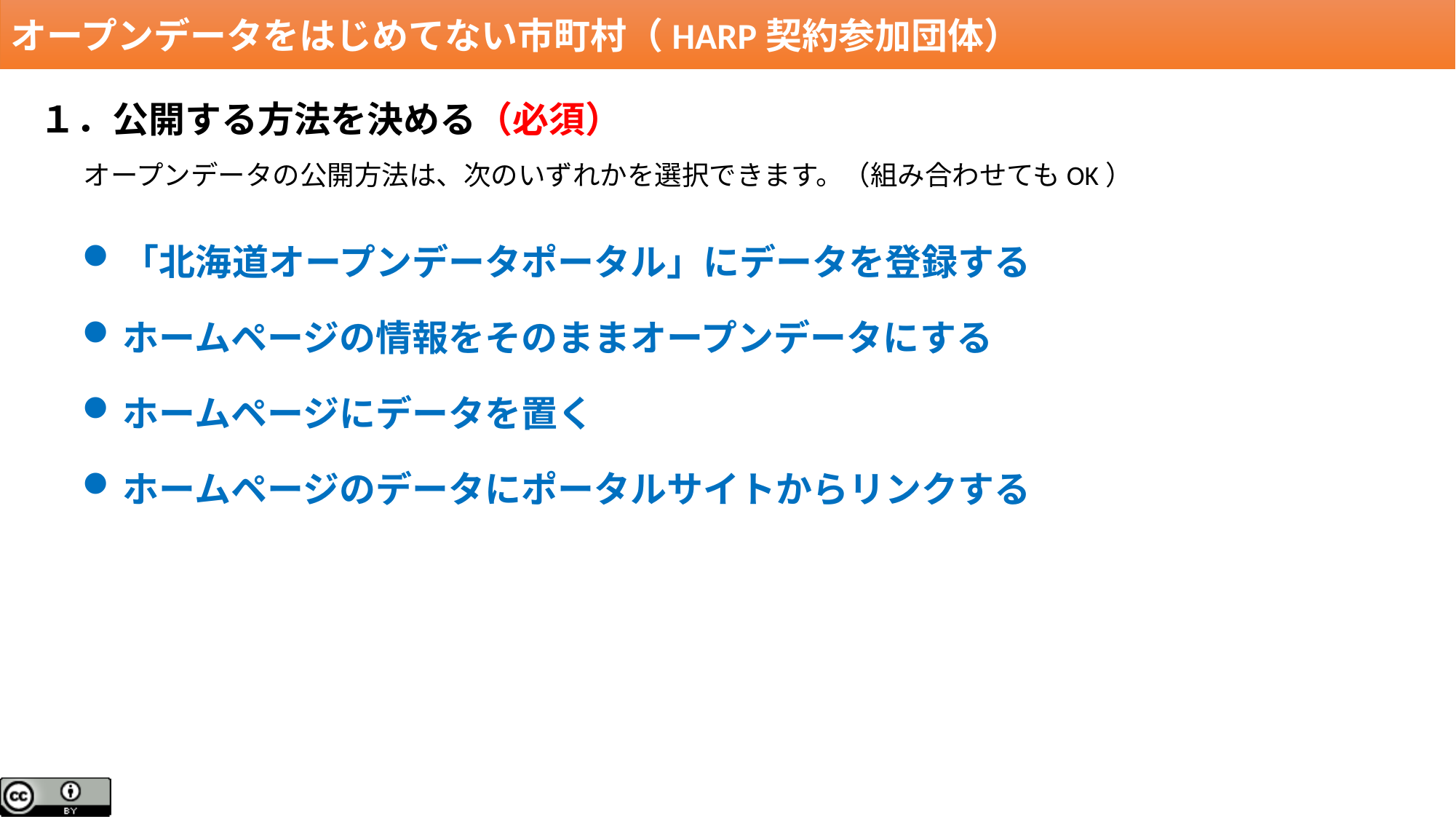

オープンデータをはじめてない市町村（HARP契約参加団体）
１．公開する方法を決める（必須）
オープンデータの公開方法は、次のいずれかを選択できます。（組み合わせてもOK）
「北海道オープンデータポータル」にデータを登録する
ホームページの情報をそのままオープンデータにする
ホームページにデータを置く
ホームページのデータにポータルサイトからリンクする
9